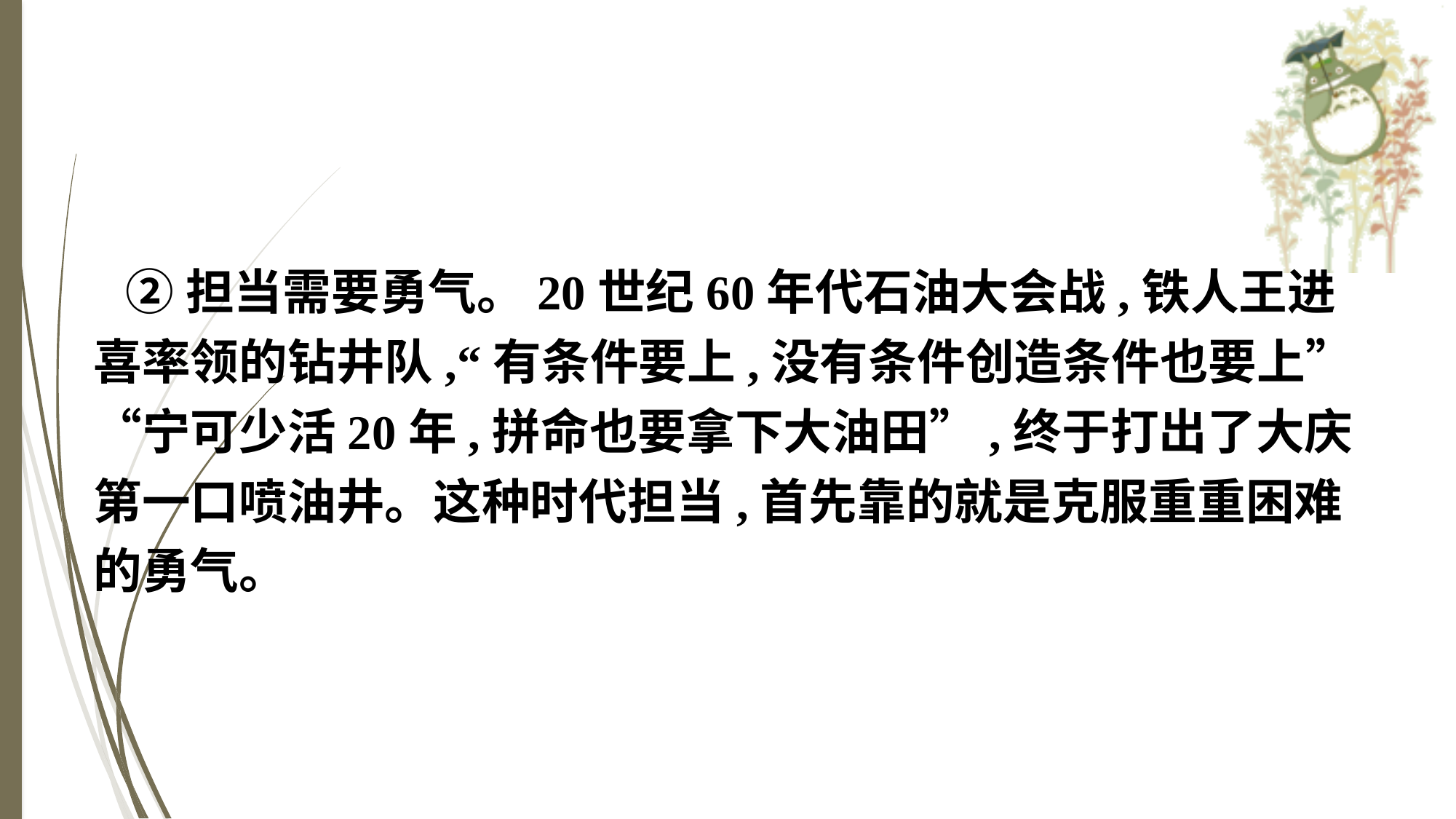

②担当需要勇气。20世纪60年代石油大会战,铁人王进喜率领的钻井队,“有条件要上,没有条件创造条件也要上”“宁可少活20年,拼命也要拿下大油田”,终于打出了大庆第一口喷油井。这种时代担当,首先靠的就是克服重重困难的勇气。